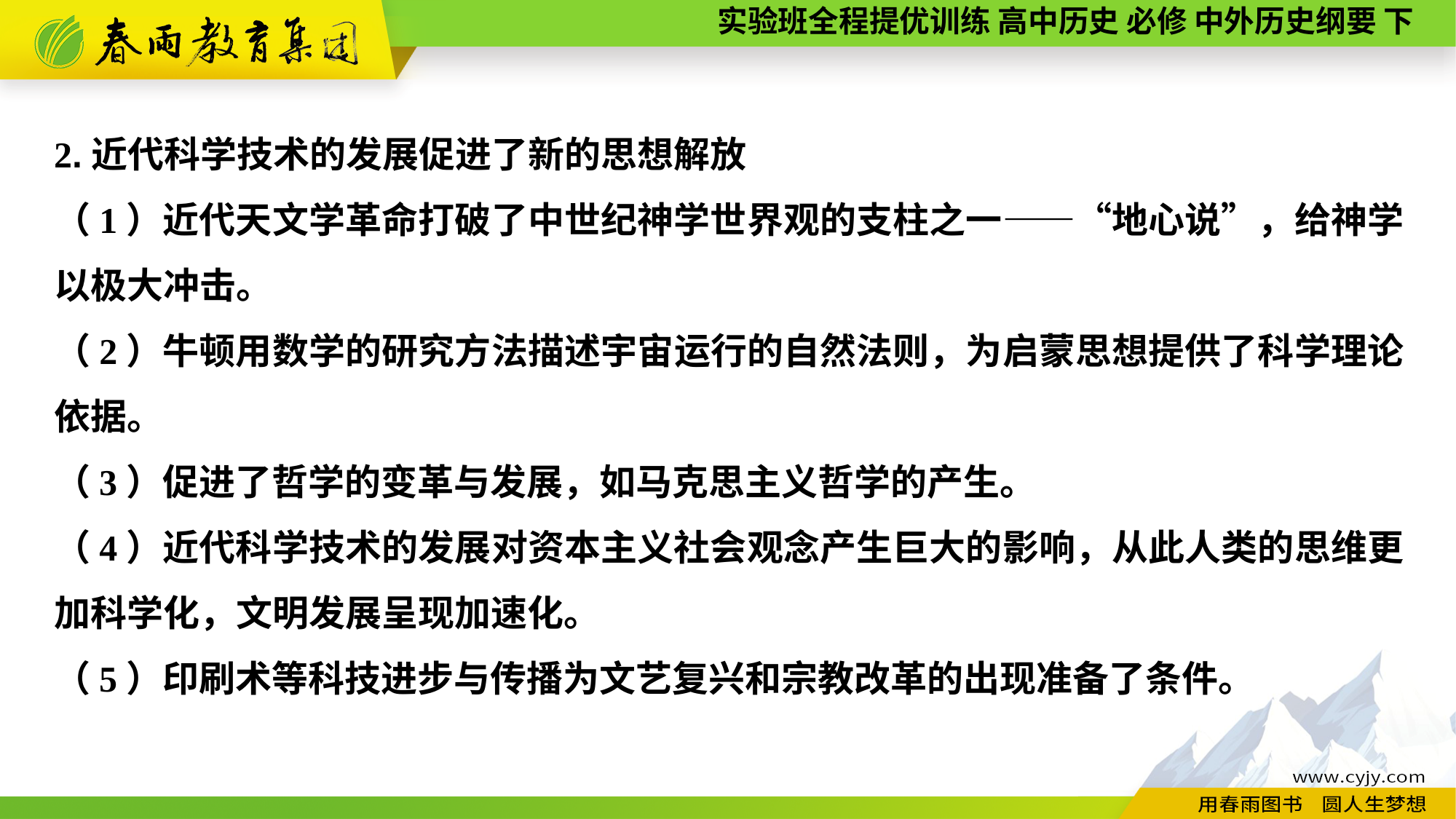

2.近代科学技术的发展促进了新的思想解放
（1）近代天文学革命打破了中世纪神学世界观的支柱之一——“地心说”，给神学以极大冲击。
（2）牛顿用数学的研究方法描述宇宙运行的自然法则，为启蒙思想提供了科学理论依据。
（3）促进了哲学的变革与发展，如马克思主义哲学的产生。
（4）近代科学技术的发展对资本主义社会观念产生巨大的影响，从此人类的思维更加科学化，文明发展呈现加速化。
（5）印刷术等科技进步与传播为文艺复兴和宗教改革的出现准备了条件。